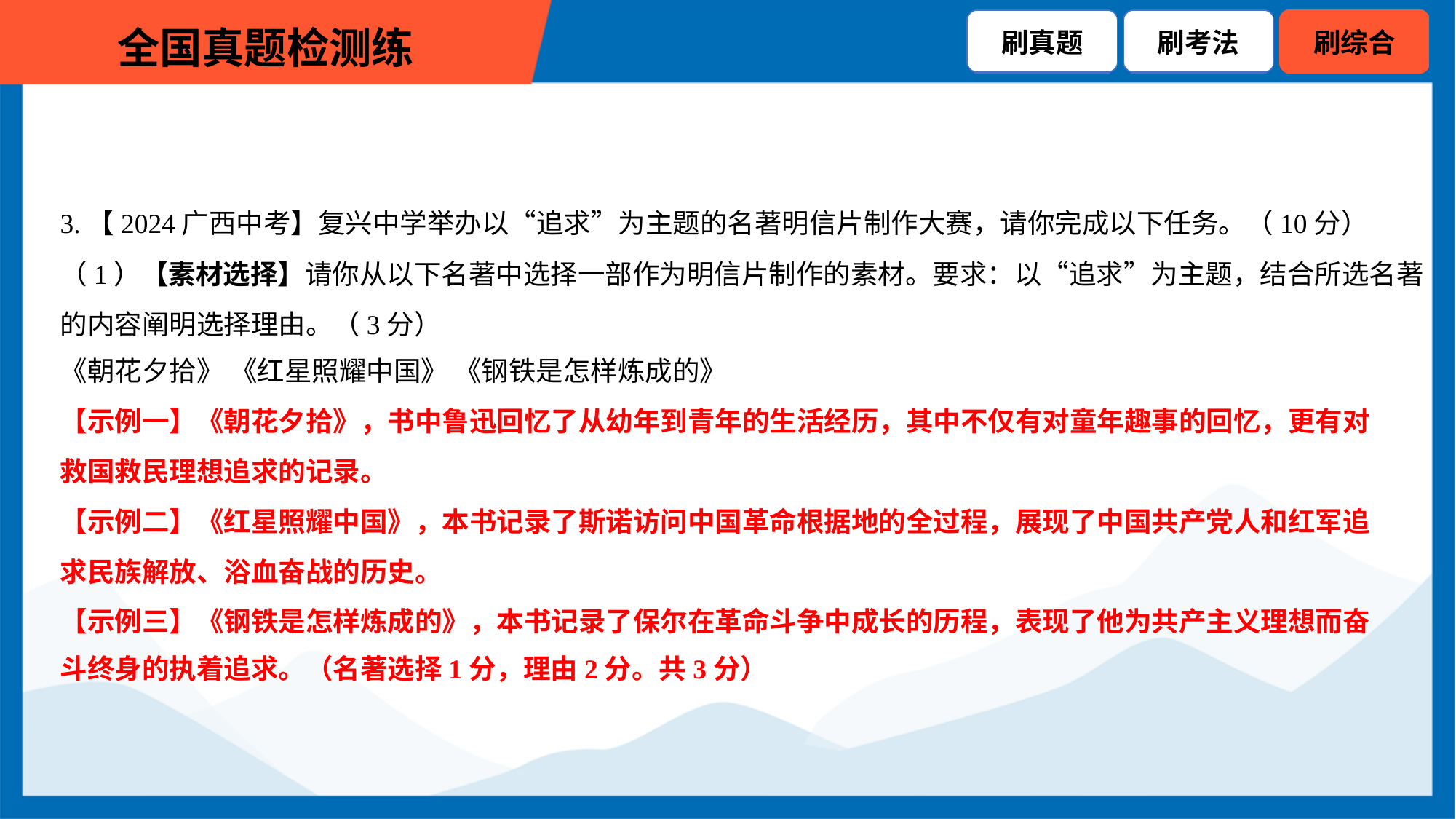

3.【2024广西中考】复兴中学举办以“追求”为主题的名著明信片制作大赛，请你完成以下任务。（10分）
（1）【素材选择】请你从以下名著中选择一部作为明信片制作的素材。要求：以“追求”为主题，结合所选名著
的内容阐明选择理由。（3分）
《朝花夕拾》 《红星照耀中国》 《钢铁是怎样炼成的》
【示例一】《朝花夕拾》，书中鲁迅回忆了从幼年到青年的生活经历，其中不仅有对童年趣事的回忆，更有对
救国救民理想追求的记录。
【示例二】《红星照耀中国》，本书记录了斯诺访问中国革命根据地的全过程，展现了中国共产党人和红军追
求民族解放、浴血奋战的历史。
【示例三】《钢铁是怎样炼成的》，本书记录了保尔在革命斗争中成长的历程，表现了他为共产主义理想而奋
斗终身的执着追求。（名著选择1分，理由2分。共3分）